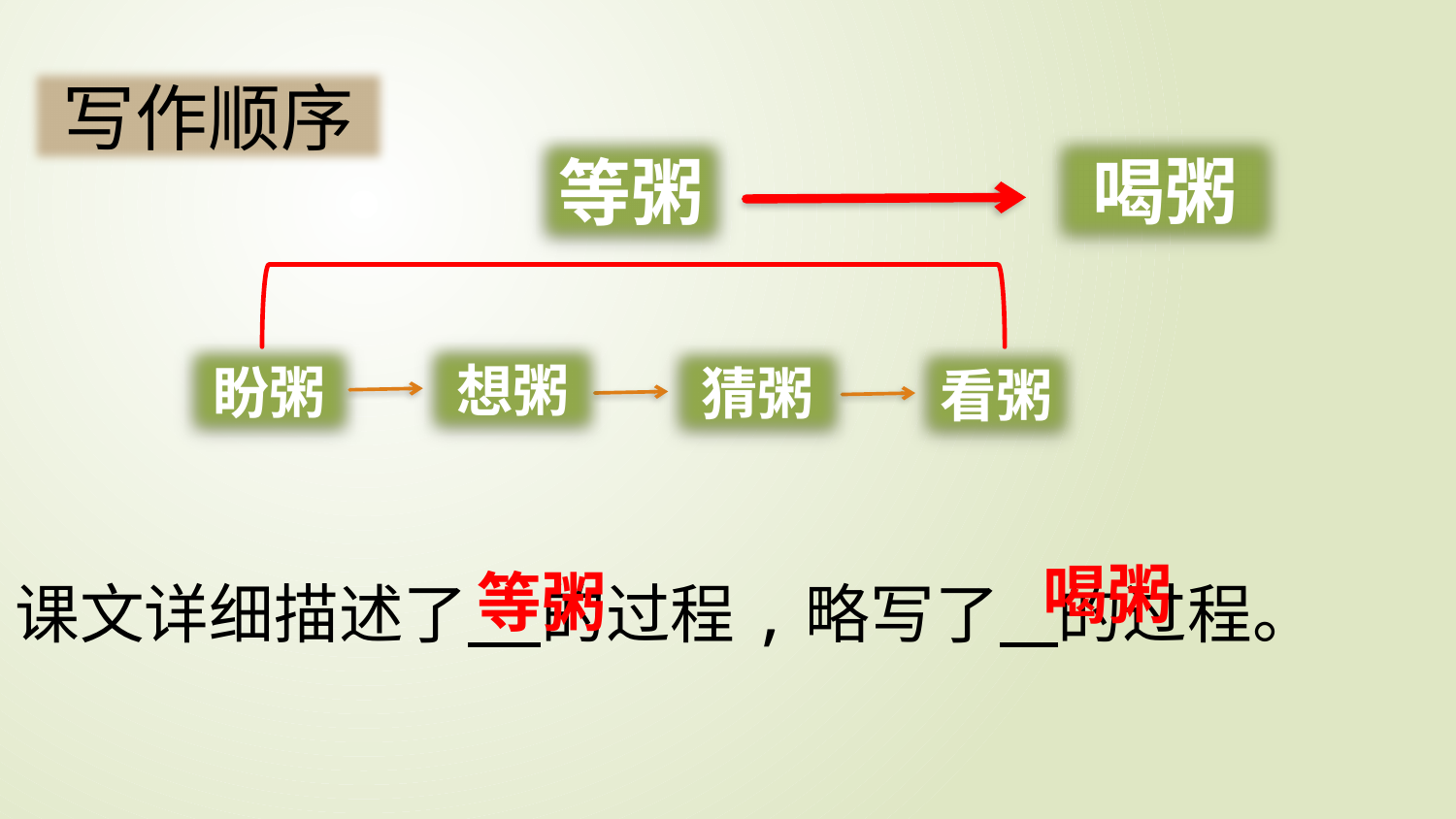

写作顺序
喝粥
等粥
想粥
盼粥
猜粥
看粥
课文详细描述了     的过程,略写了    的过程。
喝粥
等粥